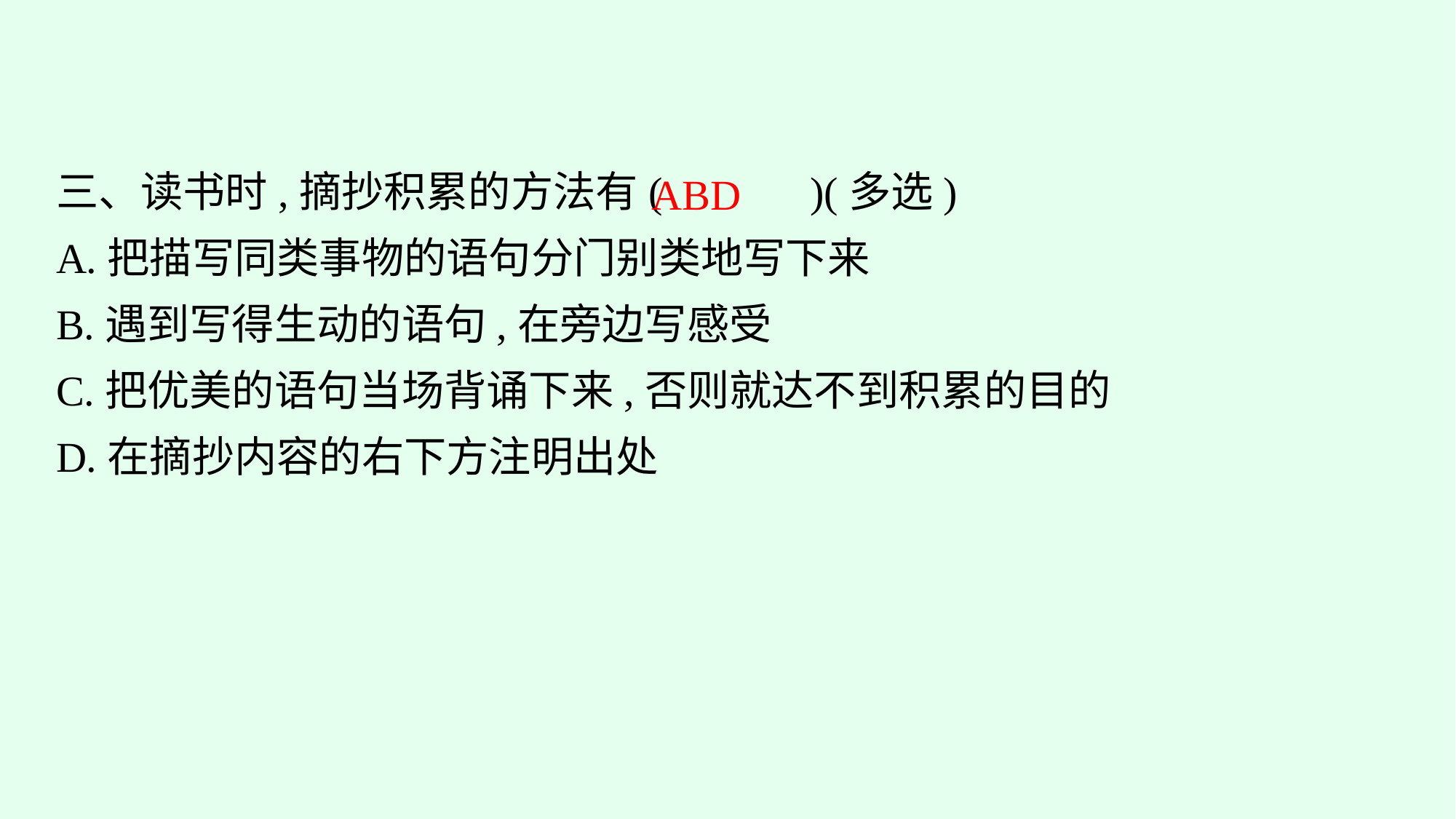

三、读书时,摘抄积累的方法有(　　　)(多选)
A.把描写同类事物的语句分门别类地写下来
B.遇到写得生动的语句,在旁边写感受
C.把优美的语句当场背诵下来,否则就达不到积累的目的
D.在摘抄内容的右下方注明出处
ABD